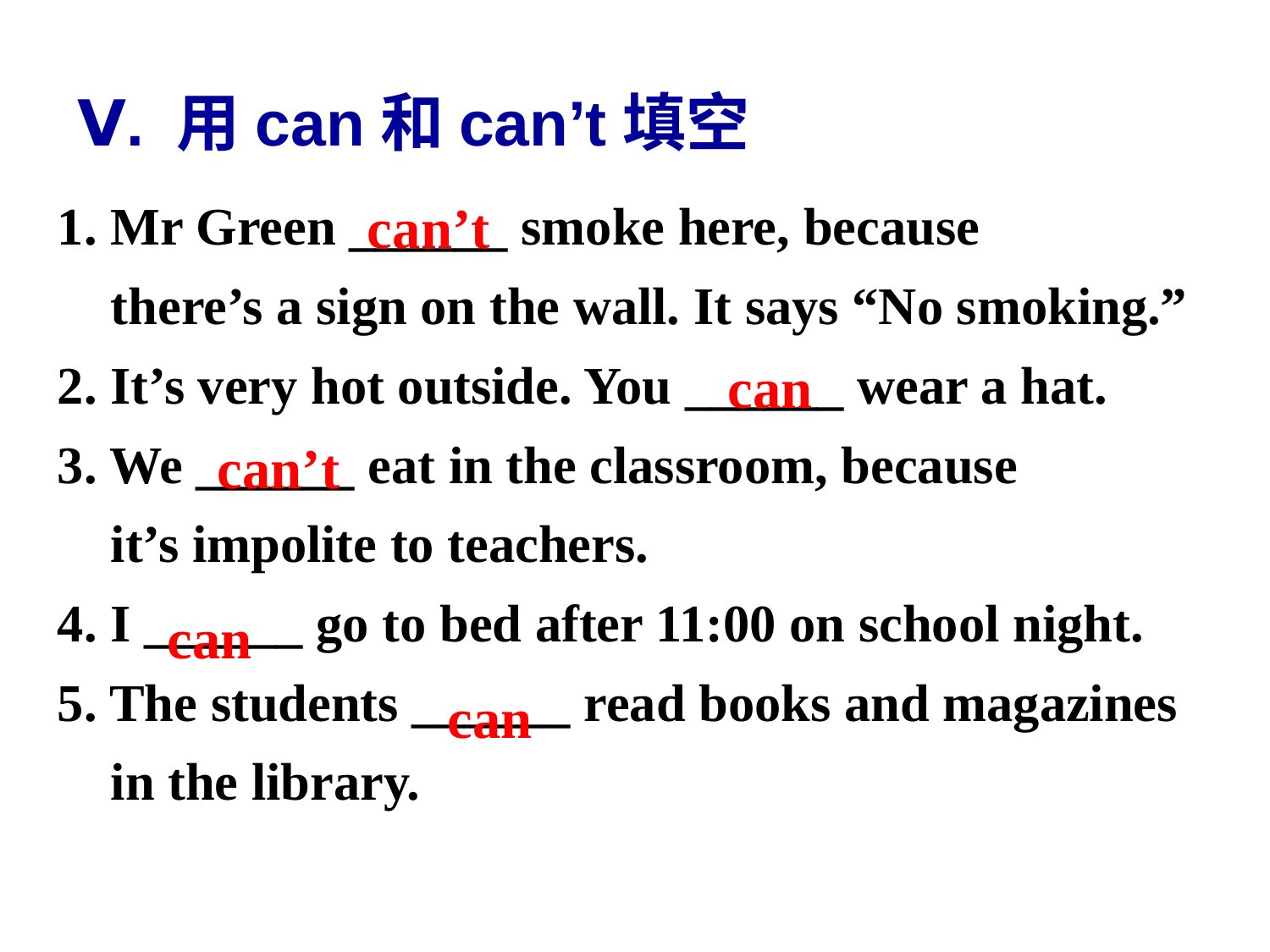

Ⅴ. 用can和can’t填空
1. Mr Green ______ smoke here, because
    there’s a sign on the wall. It says “No smoking.”
2. It’s very hot outside. You ______ wear a hat.
3. We ______ eat in the classroom, because
    it’s impolite to teachers.
4. I ______ go to bed after 11:00 on school night.
5. The students ______ read books and magazines
    in the library.
can’t
can
can’t
can
can